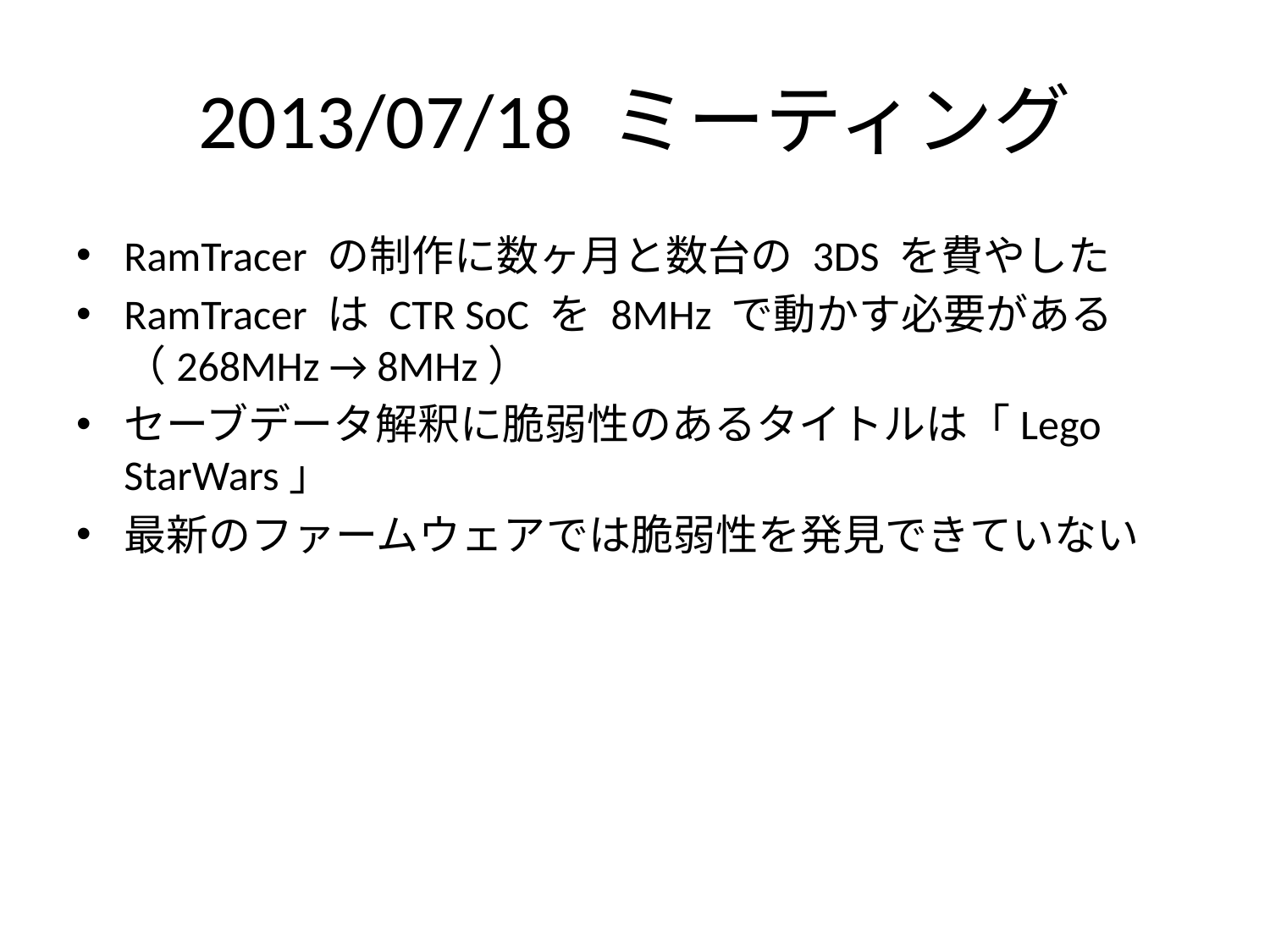

# 2013/07/18 ミーティング
RamTracer の制作に数ヶ月と数台の 3DS を費やした
RamTracer は CTR SoC を 8MHz で動かす必要がある（268MHz → 8MHz）
セーブデータ解釈に脆弱性のあるタイトルは「Lego StarWars」
最新のファームウェアでは脆弱性を発見できていない